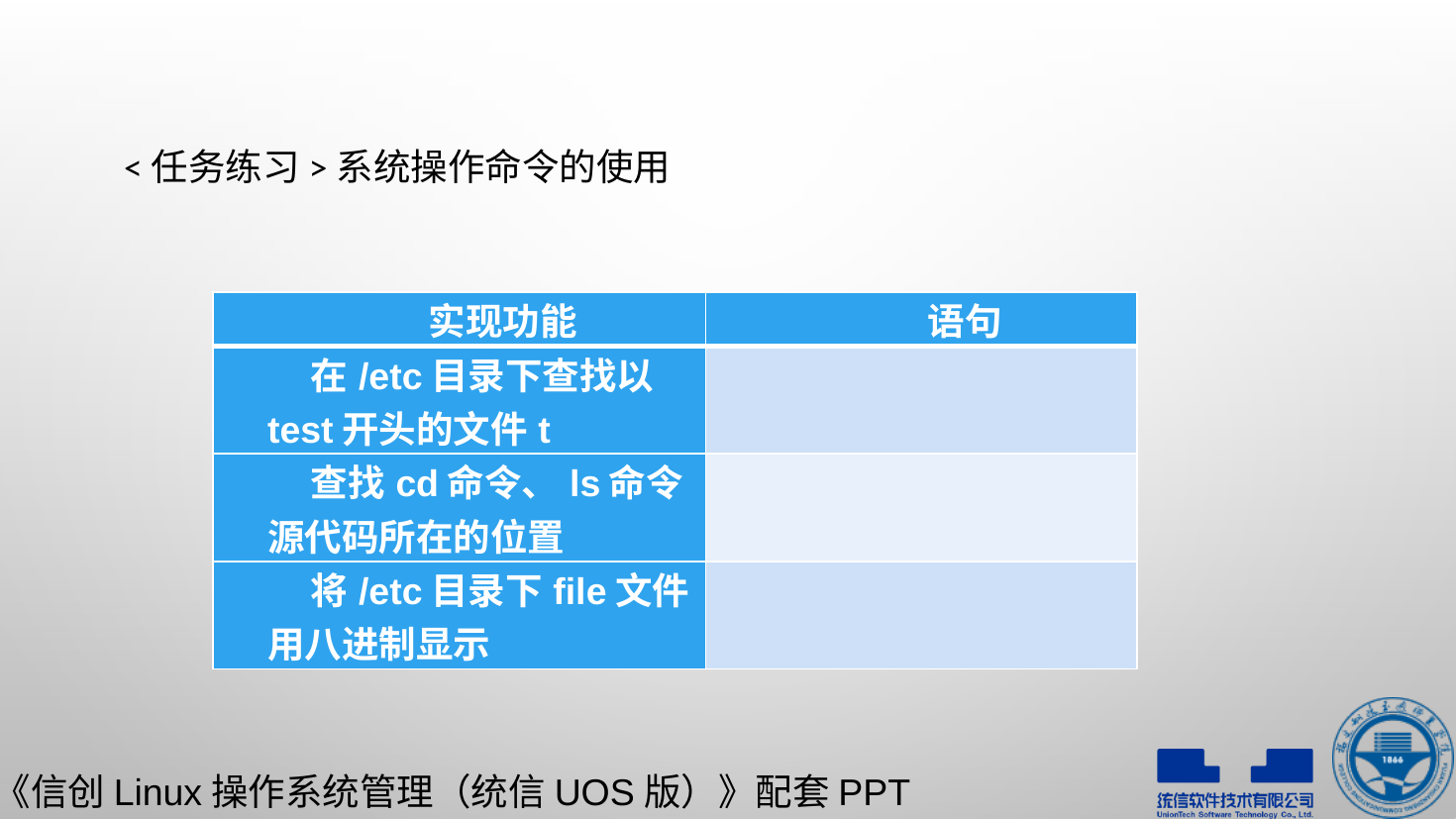

# <任务练习>系统操作命令的使用
| 实现功能 | 语句 |
| --- | --- |
| 在/etc目录下查找以test开头的文件t |  |
| 查找cd命令、ls命令源代码所在的位置 |  |
| 将/etc目录下file文件用八进制显示 |  |